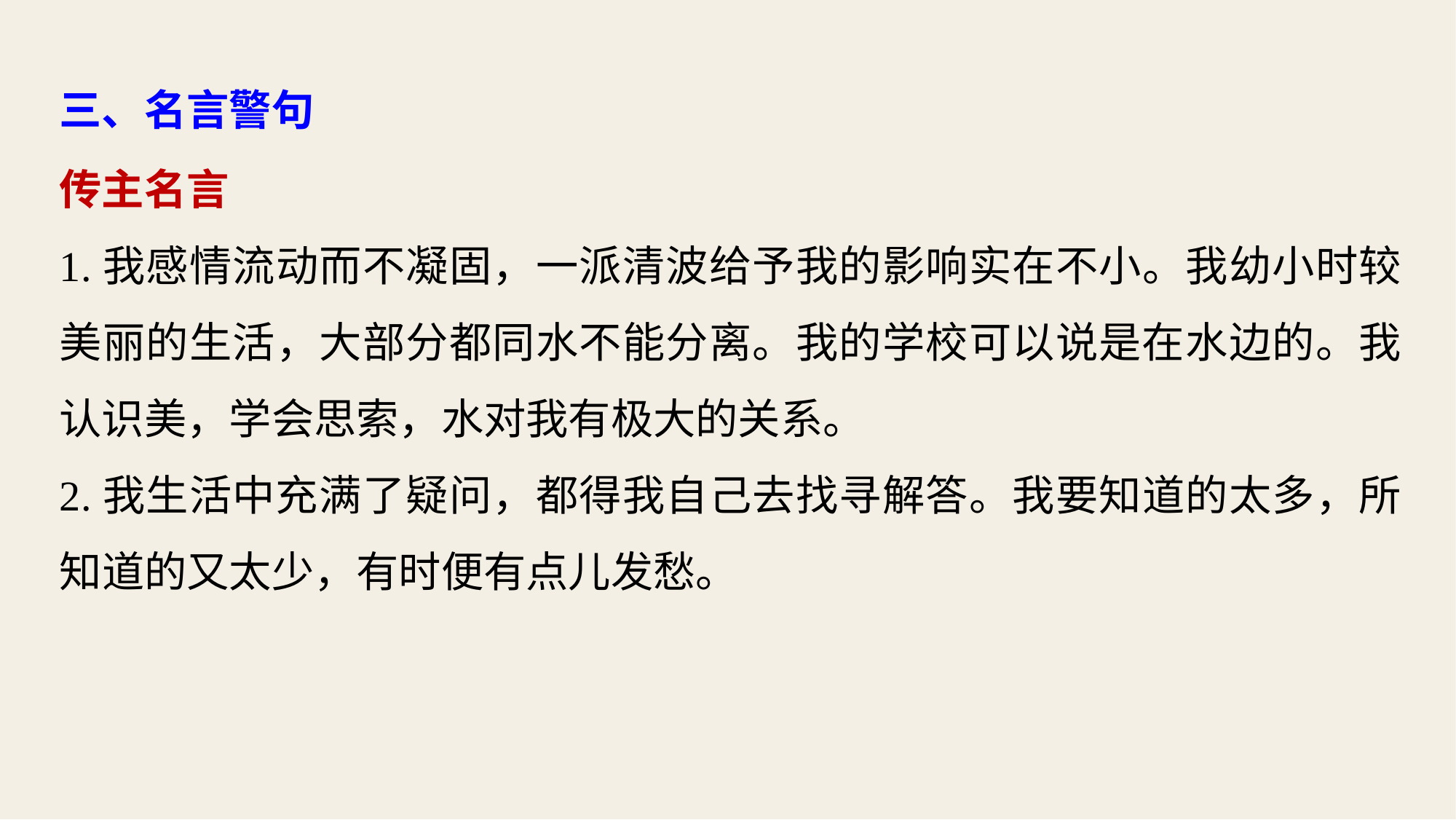

三、名言警句
传主名言
1.我感情流动而不凝固，一派清波给予我的影响实在不小。我幼小时较美丽的生活，大部分都同水不能分离。我的学校可以说是在水边的。我认识美，学会思索，水对我有极大的关系。
2.我生活中充满了疑问，都得我自己去找寻解答。我要知道的太多，所知道的又太少，有时便有点儿发愁。